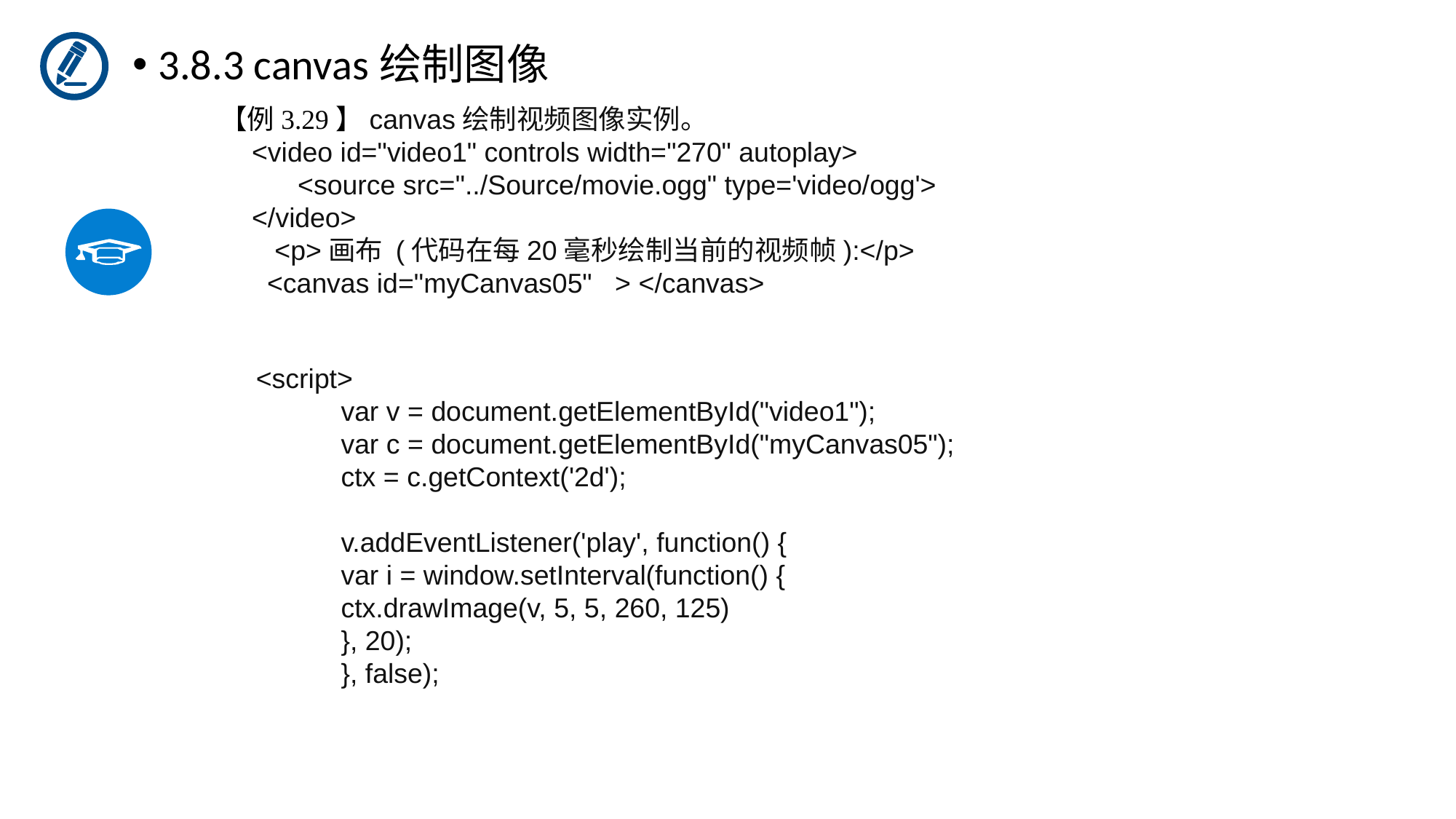

3.8.3 canvas绘制图像
【例3.29】canvas绘制视频图像实例。
<video id="video1" controls width="270" autoplay>
      <source src="../Source/movie.ogg" type='video/ogg'>
</video>
   <p>画布 (代码在每20毫秒绘制当前的视频帧):</p>
  <canvas id="myCanvas05"   > </canvas>

<script>
	 var v = document.getElementById("video1");
	 var c = document.getElementById("myCanvas05");
	 ctx = c.getContext('2d');

	 v.addEventListener('play', function() {
	 var i = window.setInterval(function() {
	 ctx.drawImage(v, 5, 5, 260, 125)
	 }, 20);
	 }, false);